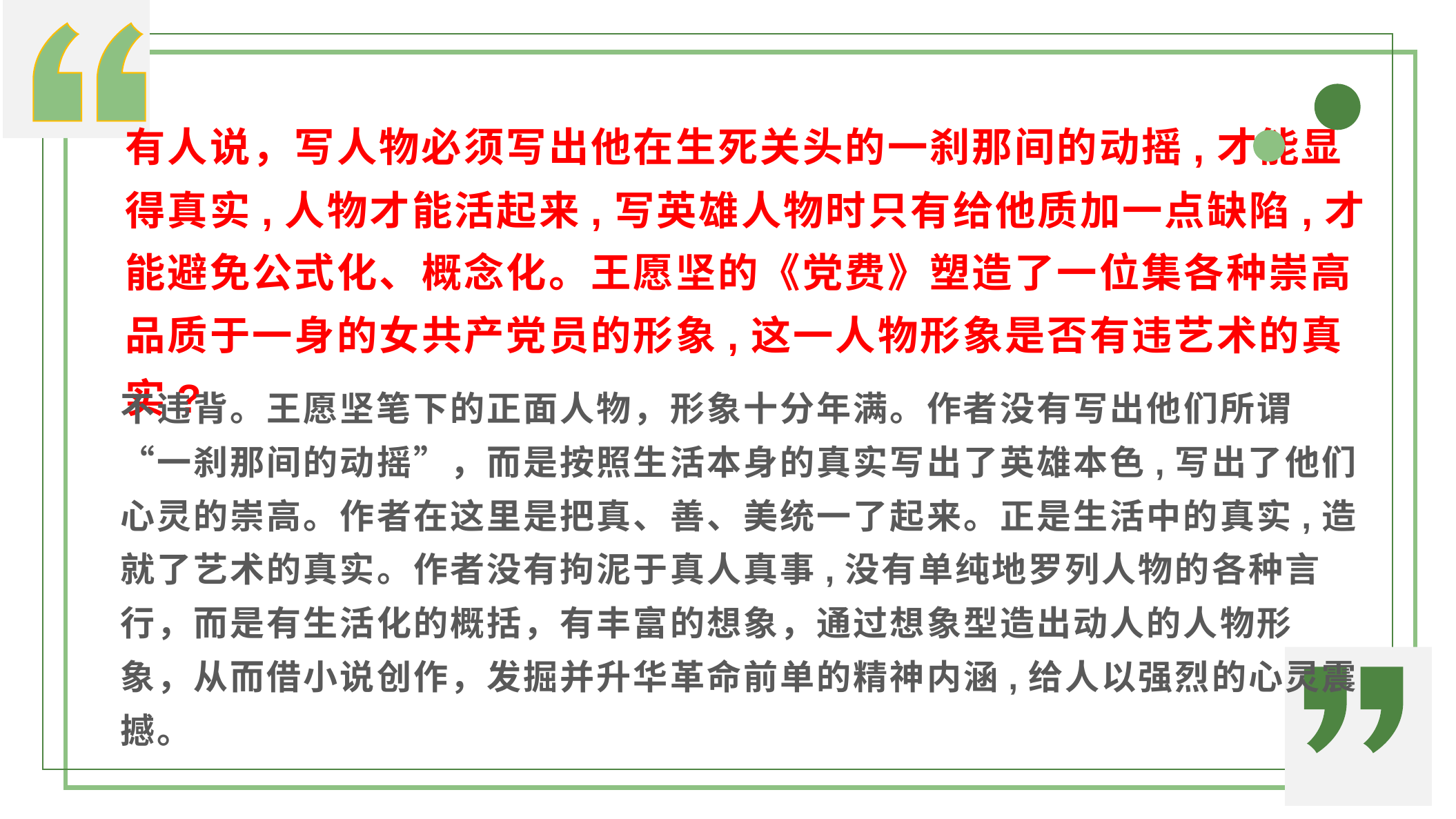

有人说，写人物必须写出他在生死关头的一刹那间的动摇,才能显得真实,人物才能活起来,写英雄人物时只有给他质加一点缺陷,才能避免公式化、概念化。王愿坚的《党费》塑造了一位集各种崇高品质于一身的女共产党员的形象,这一人物形象是否有违艺术的真实?

不违背。王愿坚笔下的正面人物，形象十分年满。作者没有写出他们所谓“一刹那间的动摇”，而是按照生活本身的真实写出了英雄本色,写出了他们心灵的崇高。作者在这里是把真、善、美统一了起来。正是生活中的真实,造就了艺术的真实。作者没有拘泥于真人真事,没有单纯地罗列人物的各种言行，而是有生活化的概括，有丰富的想象，通过想象型造出动人的人物形象，从而借小说创作，发掘并升华革命前单的精神内涵,给人以强烈的心灵震撼。